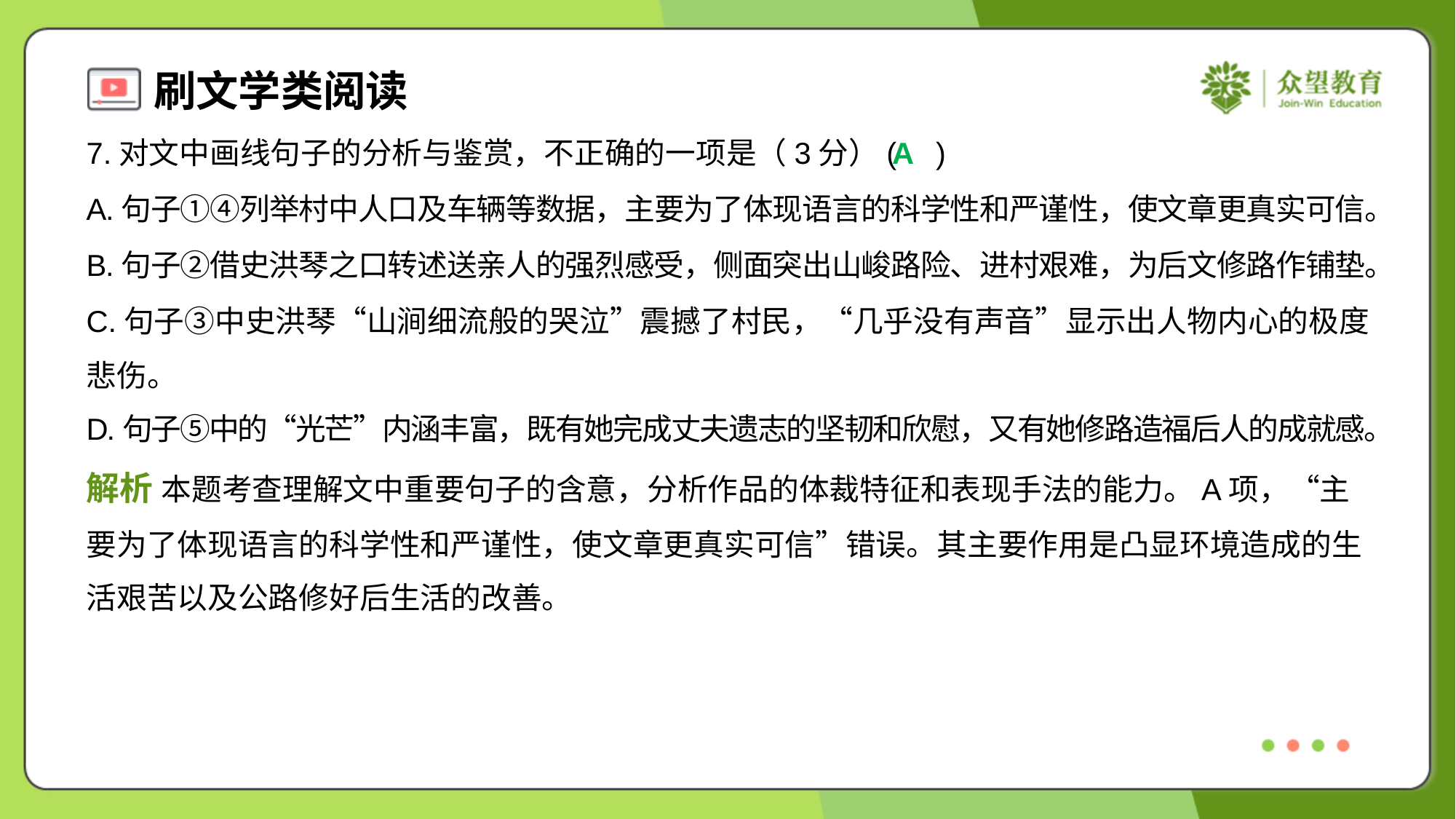

7.对文中画线句子的分析与鉴赏，不正确的一项是（3分）(     )
A
A.句子①④列举村中人口及车辆等数据，主要为了体现语言的科学性和严谨性，使文章更真实可信。
B.句子②借史洪琴之口转述送亲人的强烈感受，侧面突出山峻路险、进村艰难，为后文修路作铺垫。
C.句子③中史洪琴“山涧细流般的哭泣”震撼了村民，“几乎没有声音”显示出人物内心的极度
悲伤。
D.句子⑤中的“光芒”内涵丰富，既有她完成丈夫遗志的坚韧和欣慰，又有她修路造福后人的成就感。
解析 本题考查理解文中重要句子的含意，分析作品的体裁特征和表现手法的能力。A项，“主
要为了体现语言的科学性和严谨性，使文章更真实可信”错误。其主要作用是凸显环境造成的生
活艰苦以及公路修好后生活的改善。